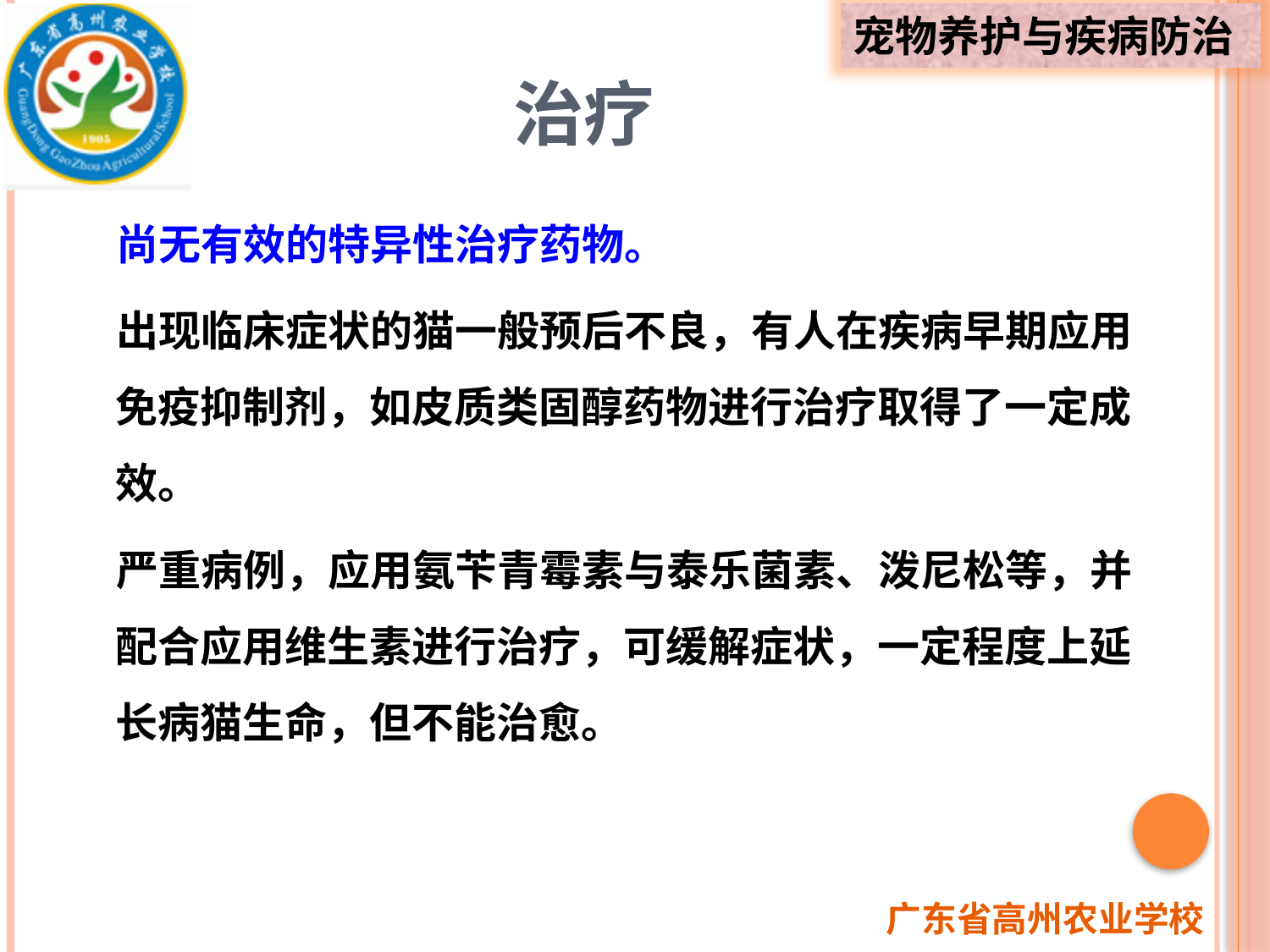

# 治疗
   尚无有效的特异性治疗药物。
   出现临床症状的猫一般预后不良，有人在疾病早期应用免疫抑制剂，如皮质类固醇药物进行治疗取得了一定成效。
   严重病例，应用氨苄青霉素与泰乐菌素、泼尼松等，并配合应用维生素进行治疗，可缓解症状，一定程度上延长病猫生命，但不能治愈。